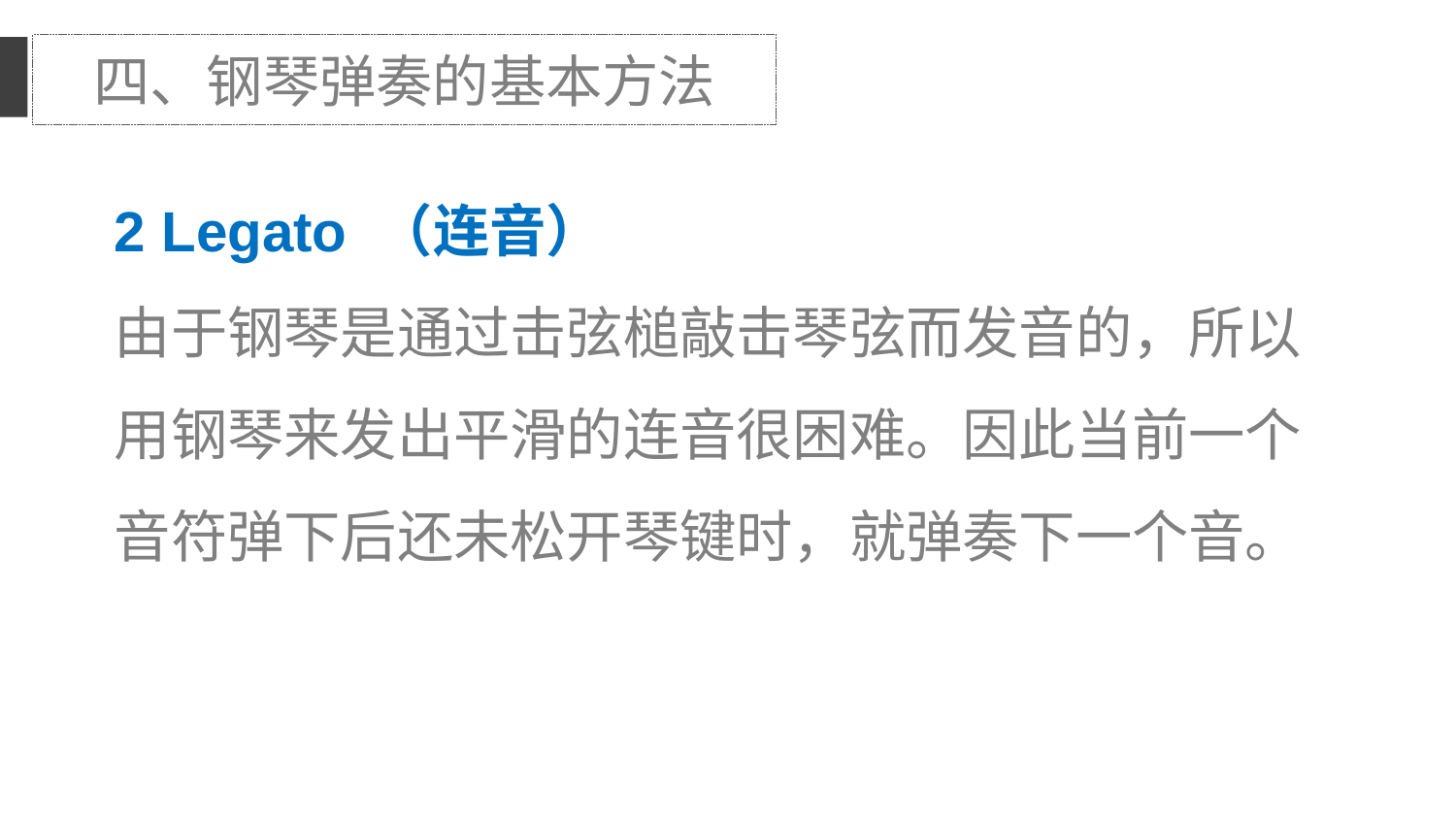

四、钢琴弹奏的基本方法
2 Legato （连音）
由于钢琴是通过击弦槌敲击琴弦而发音的，所以用钢琴来发出平滑的连音很困难。因此当前一个音符弹下后还未松开琴键时，就弹奏下一个音。